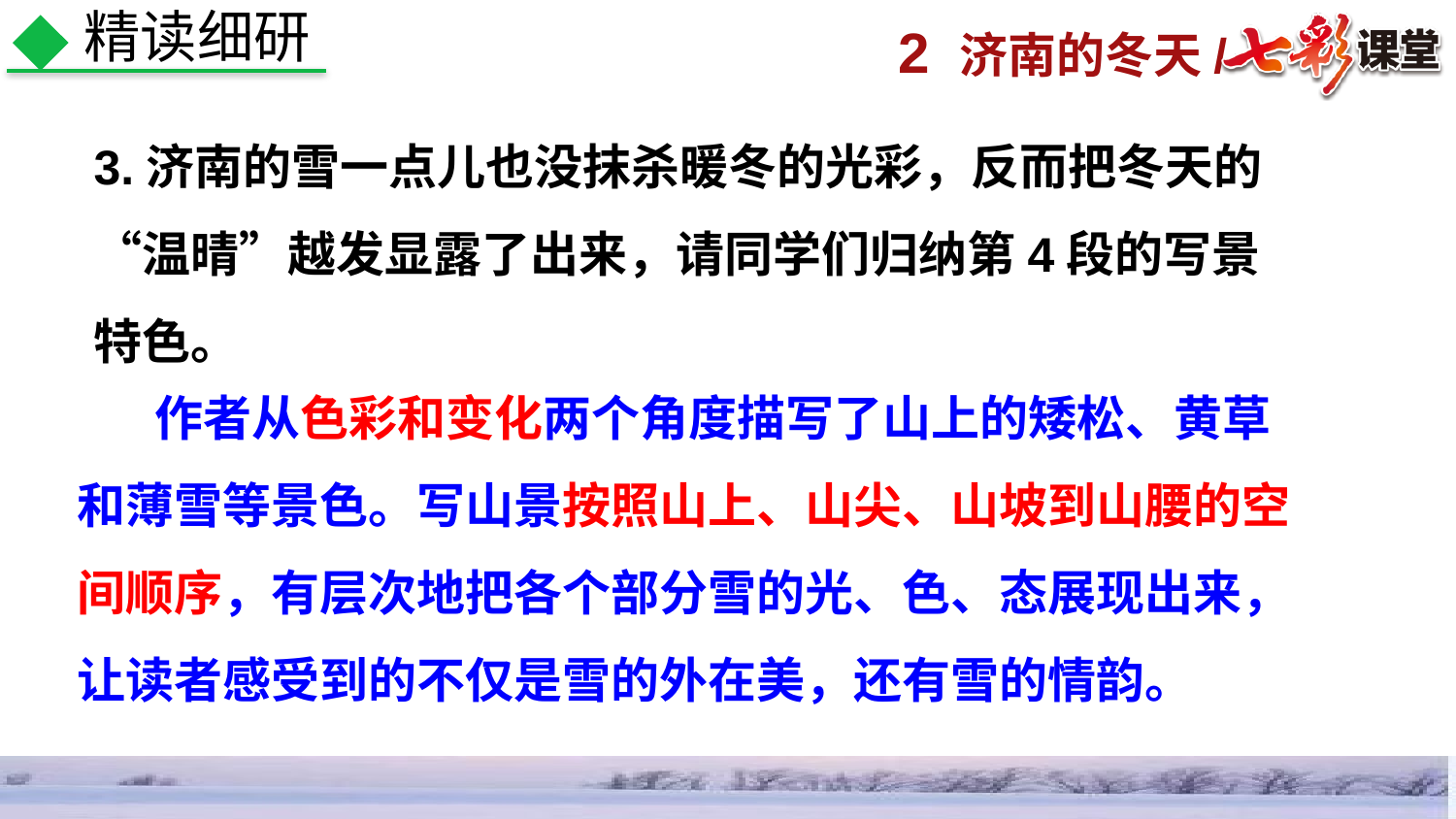

精读细研

3.济南的雪一点儿也没抹杀暖冬的光彩，反而把冬天的“温晴”越发显露了出来，请同学们归纳第4段的写景特色。
      作者从色彩和变化两个角度描写了山上的矮松、黄草和薄雪等景色。写山景按照山上、山尖、山坡到山腰的空间顺序，有层次地把各个部分雪的光、色、态展现出来，让读者感受到的不仅是雪的外在美，还有雪的情韵。